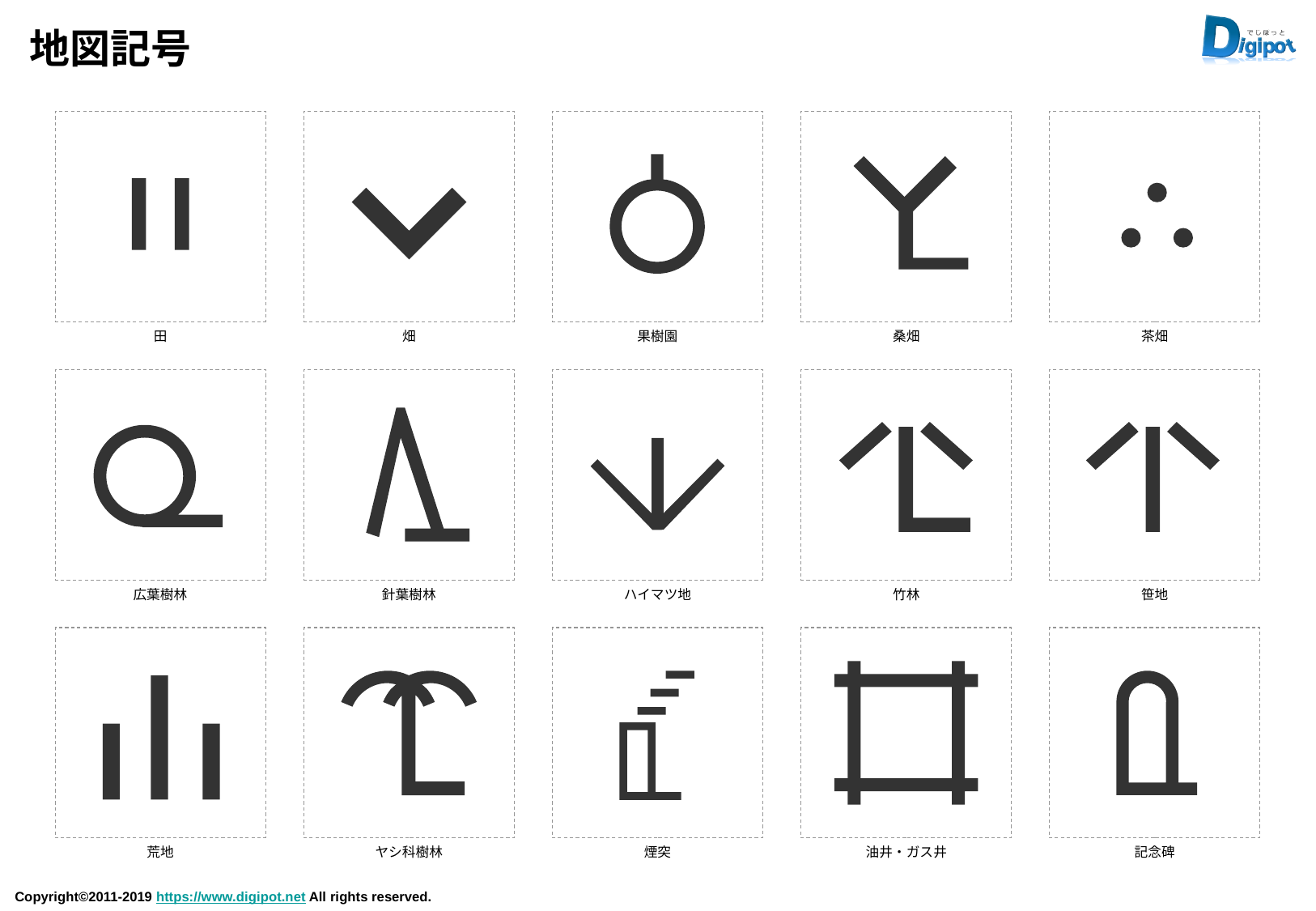

# 地図記号

田
畑
果樹園
桑畑
茶畑

広葉樹林
針葉樹林
ハイマツ地
竹林
笹地

荒地
ヤシ科樹林
煙突
油井・ガス井
記念碑